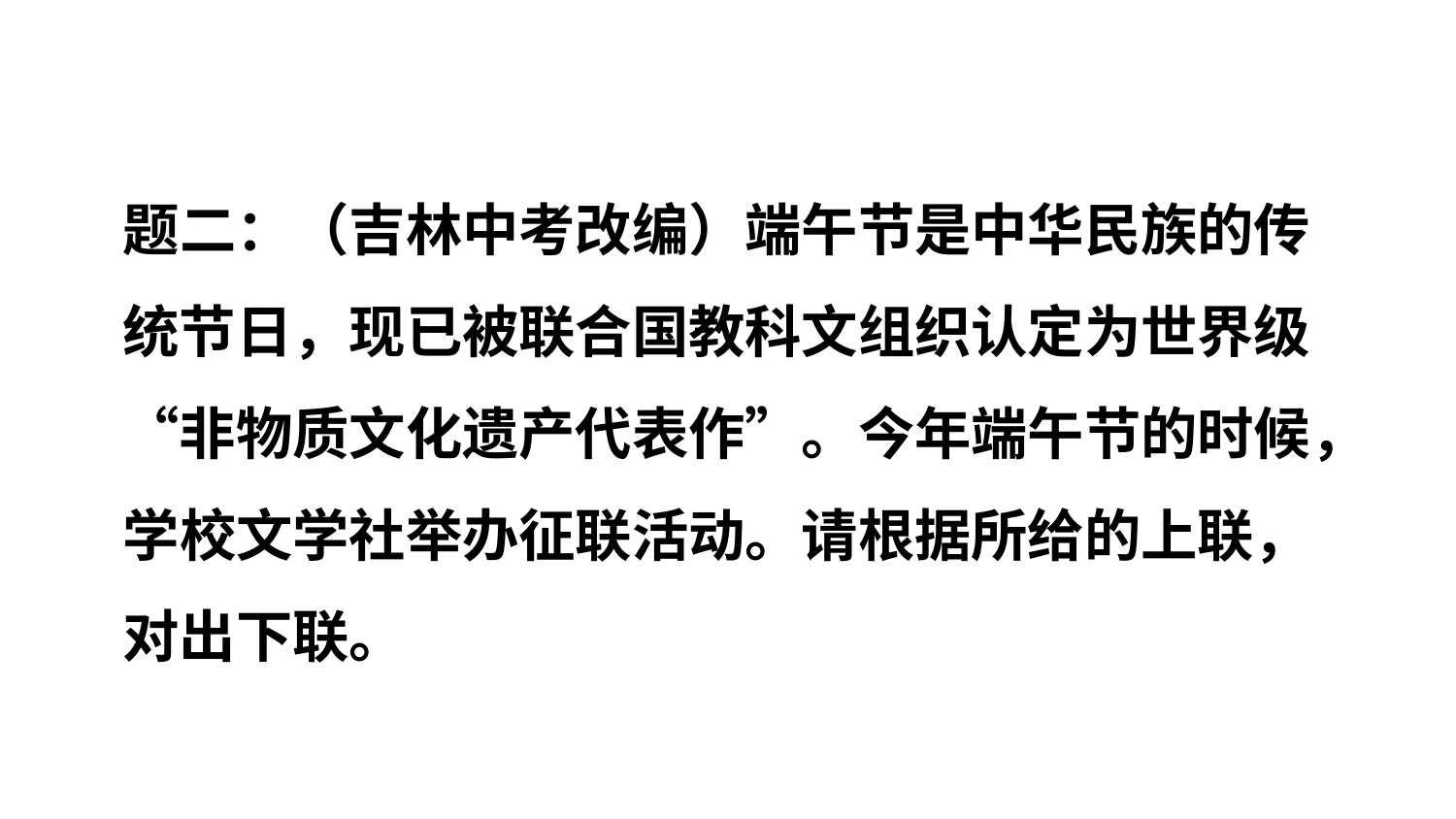

题二：（吉林中考改编）端午节是中华民族的传统节日，现已被联合国教科文组织认定为世界级“非物质文化遗产代表作”。今年端午节的时候，学校文学社举办征联活动。请根据所给的上联，对出下联。